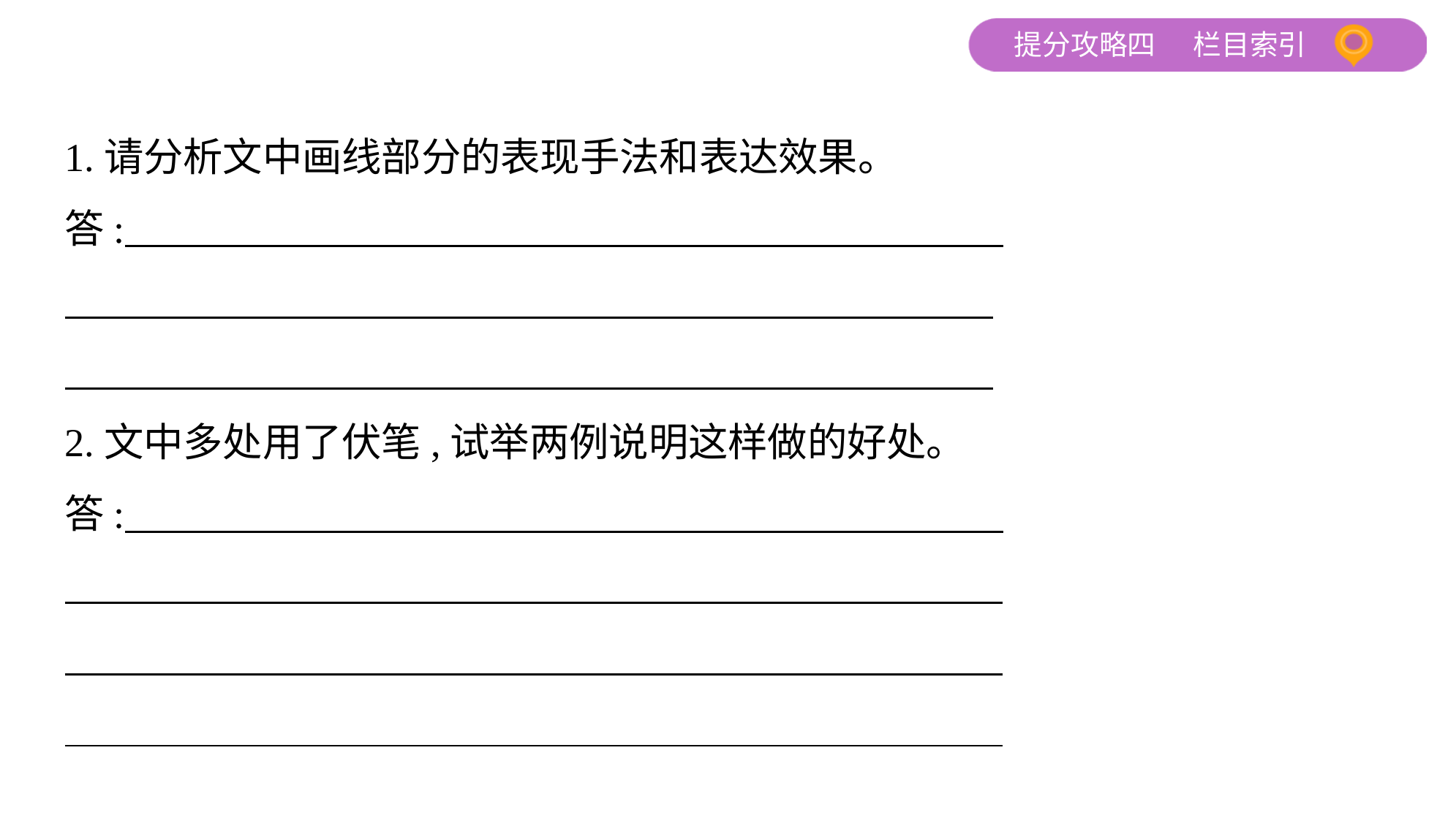

1.请分析文中画线部分的表现手法和表达效果。
答:

2.文中多处用了伏笔,试举两例说明这样做的好处。
答: